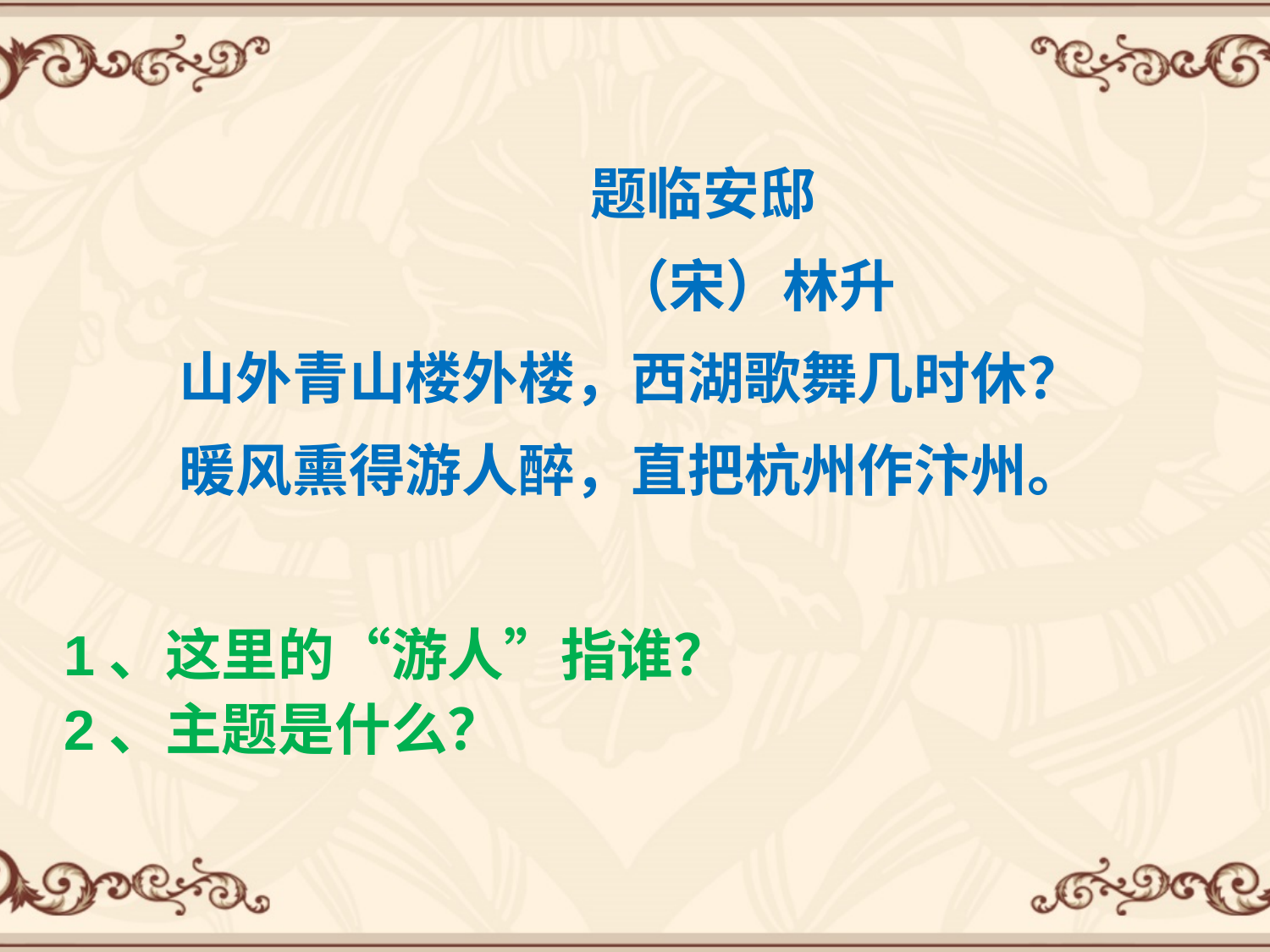

题临安邸
                  （宋）林升
山外青山楼外楼，西湖歌舞几时休？
暖风熏得游人醉，直把杭州作汴州。

1、这里的“游人”指谁？
2、主题是什么？